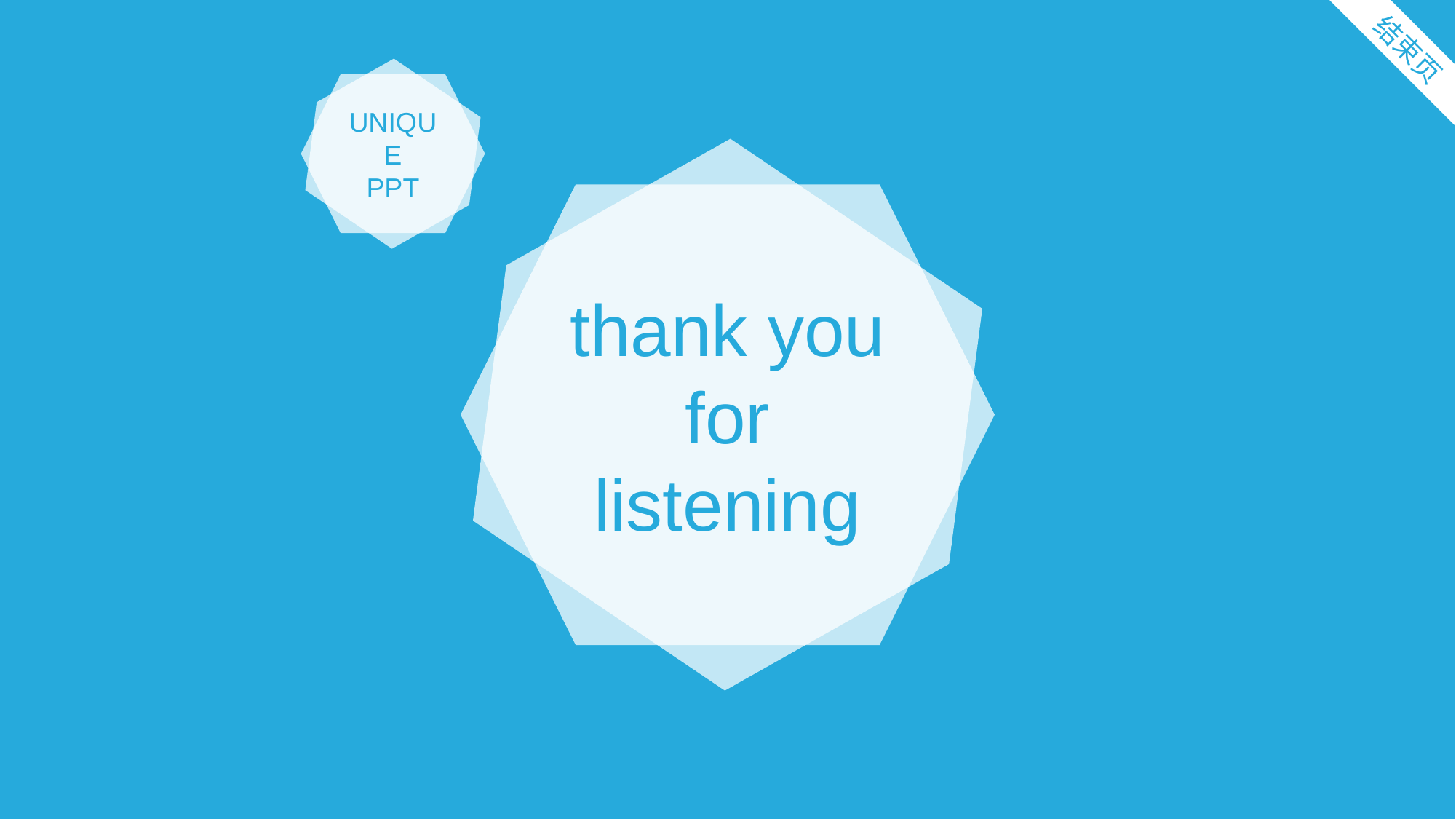

结束页
UNIQUE
PPT

thank you for listening